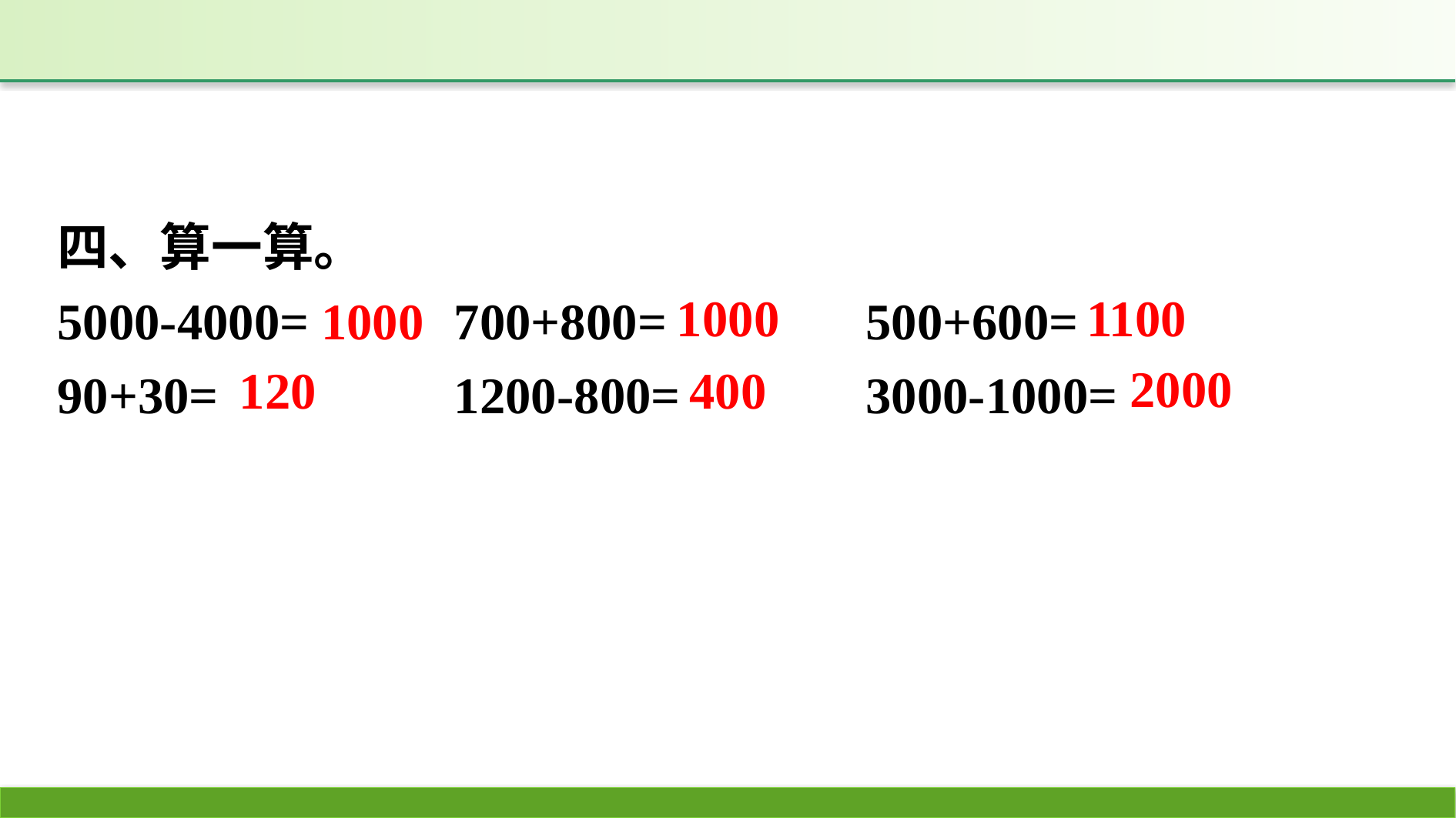

四、算一算。
5000-4000=		700+800=		500+600=
90+30=		1200-800=		3000-1000=
1100
1000
1000
2000
120
400